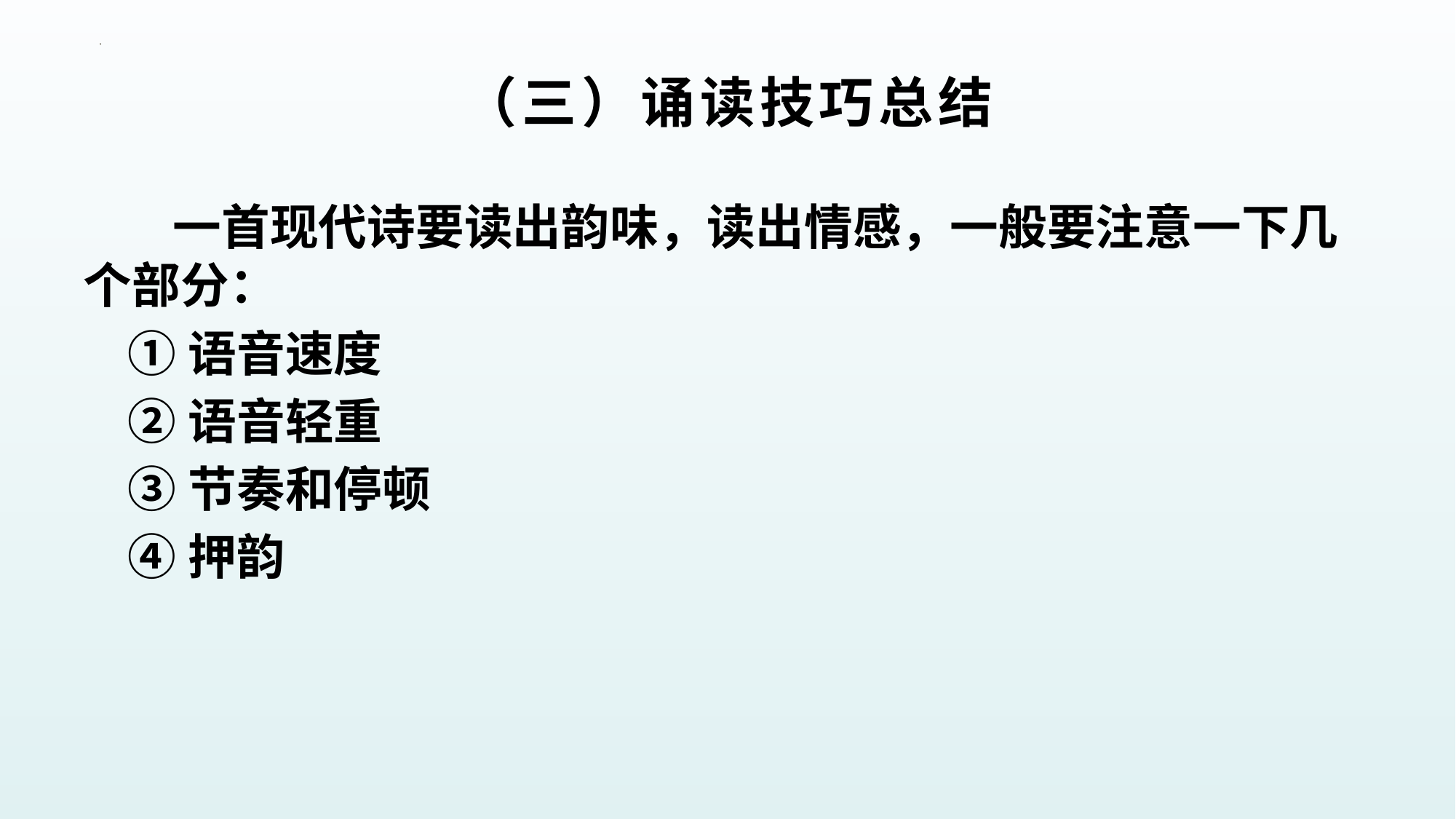

# （三）诵读技巧总结
       一首现代诗要读出韵味，读出情感，一般要注意一下几个部分：
    ①语音速度
    ②语音轻重
    ③节奏和停顿
    ④押韵